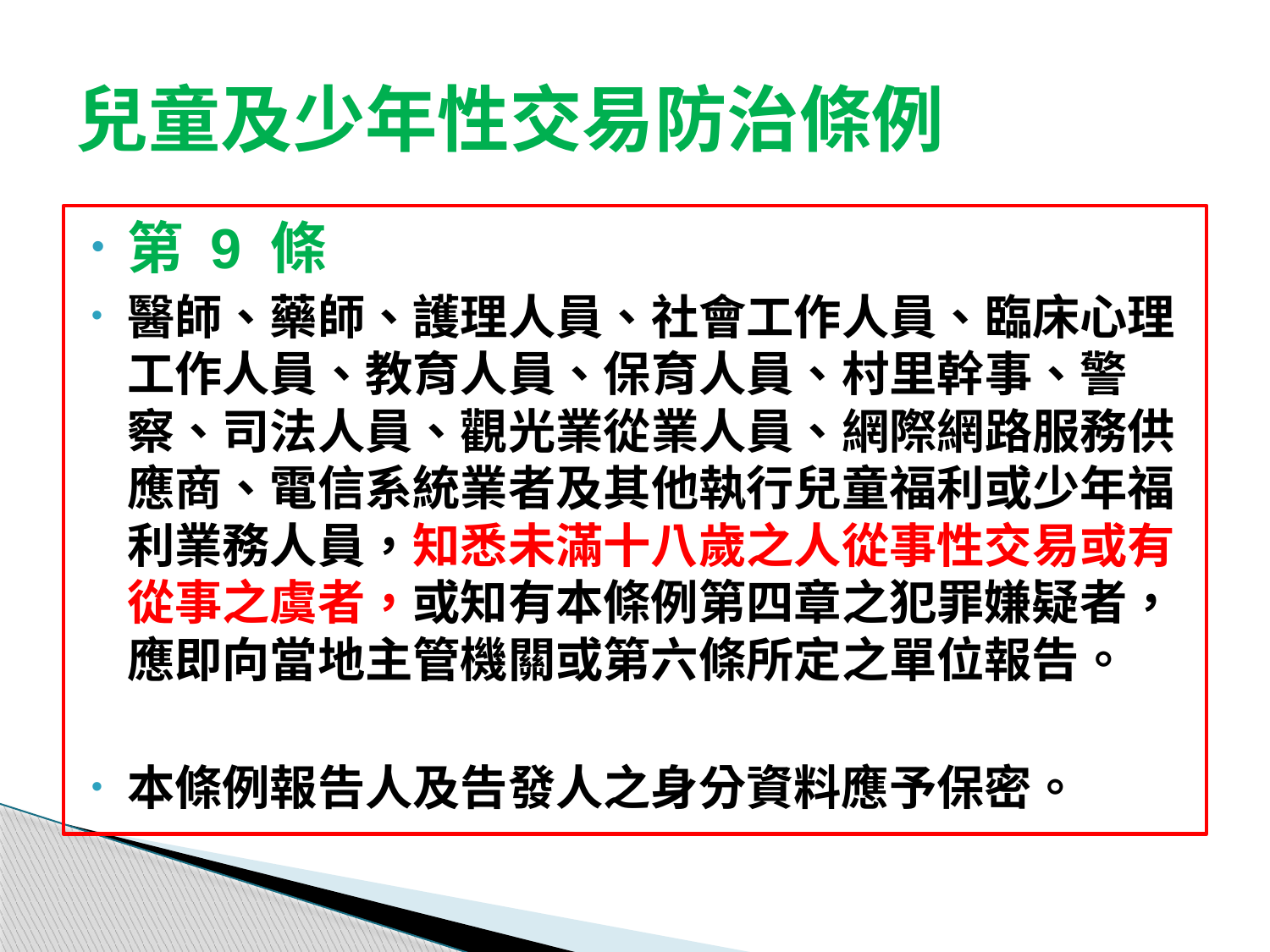

# 兒童及少年性交易防治條例
第 9 條
醫師、藥師、護理人員、社會工作人員、臨床心理工作人員、教育人員、保育人員、村里幹事、警察、司法人員、觀光業從業人員、網際網路服務供應商、電信系統業者及其他執行兒童福利或少年福利業務人員，知悉未滿十八歲之人從事性交易或有從事之虞者，或知有本條例第四章之犯罪嫌疑者，應即向當地主管機關或第六條所定之單位報告。

本條例報告人及告發人之身分資料應予保密。